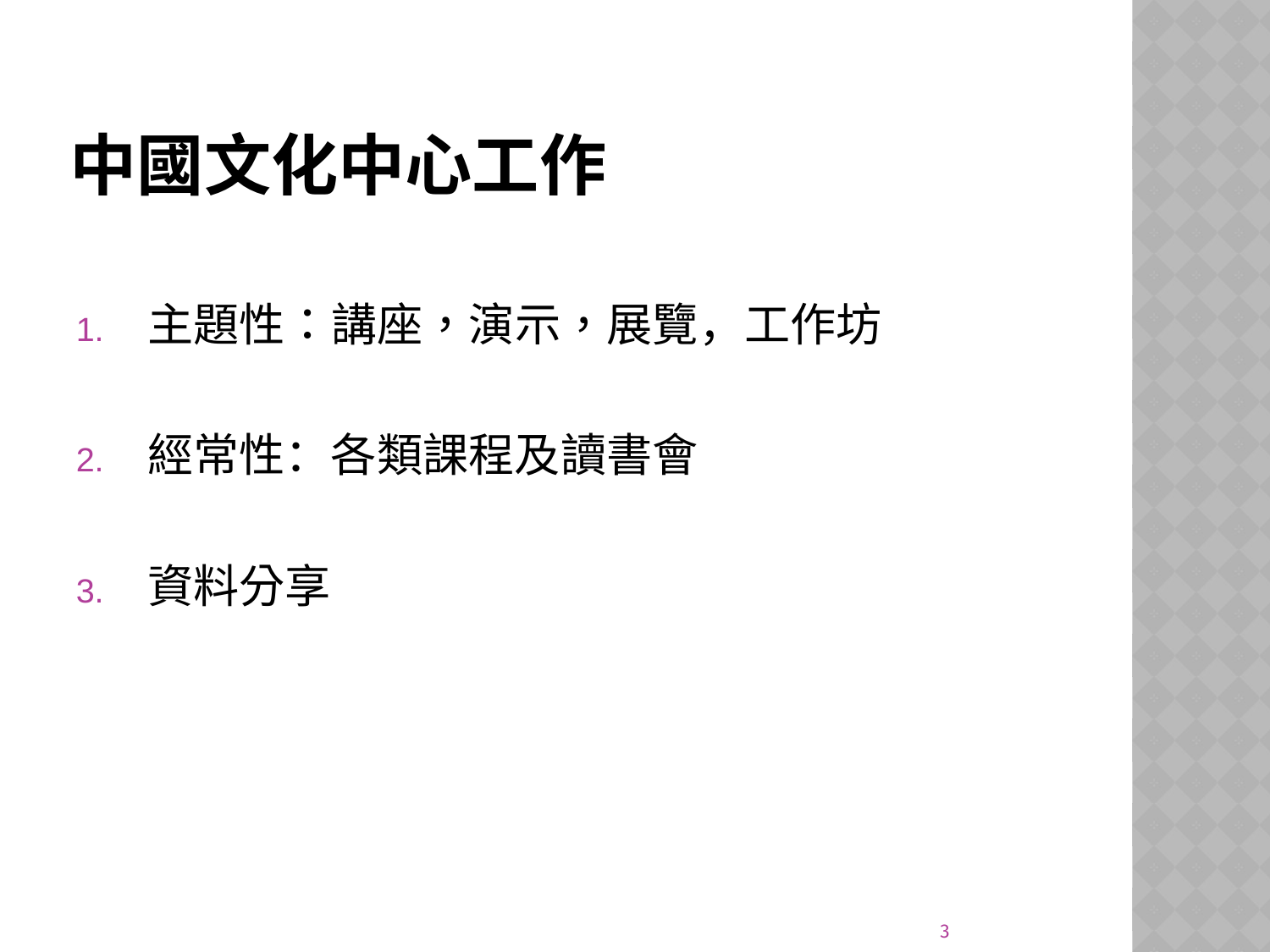

# 中國文化中心工作

主題性：講座，演示，展覽，工作坊

經常性：各類課程及讀書會

資料分享

3